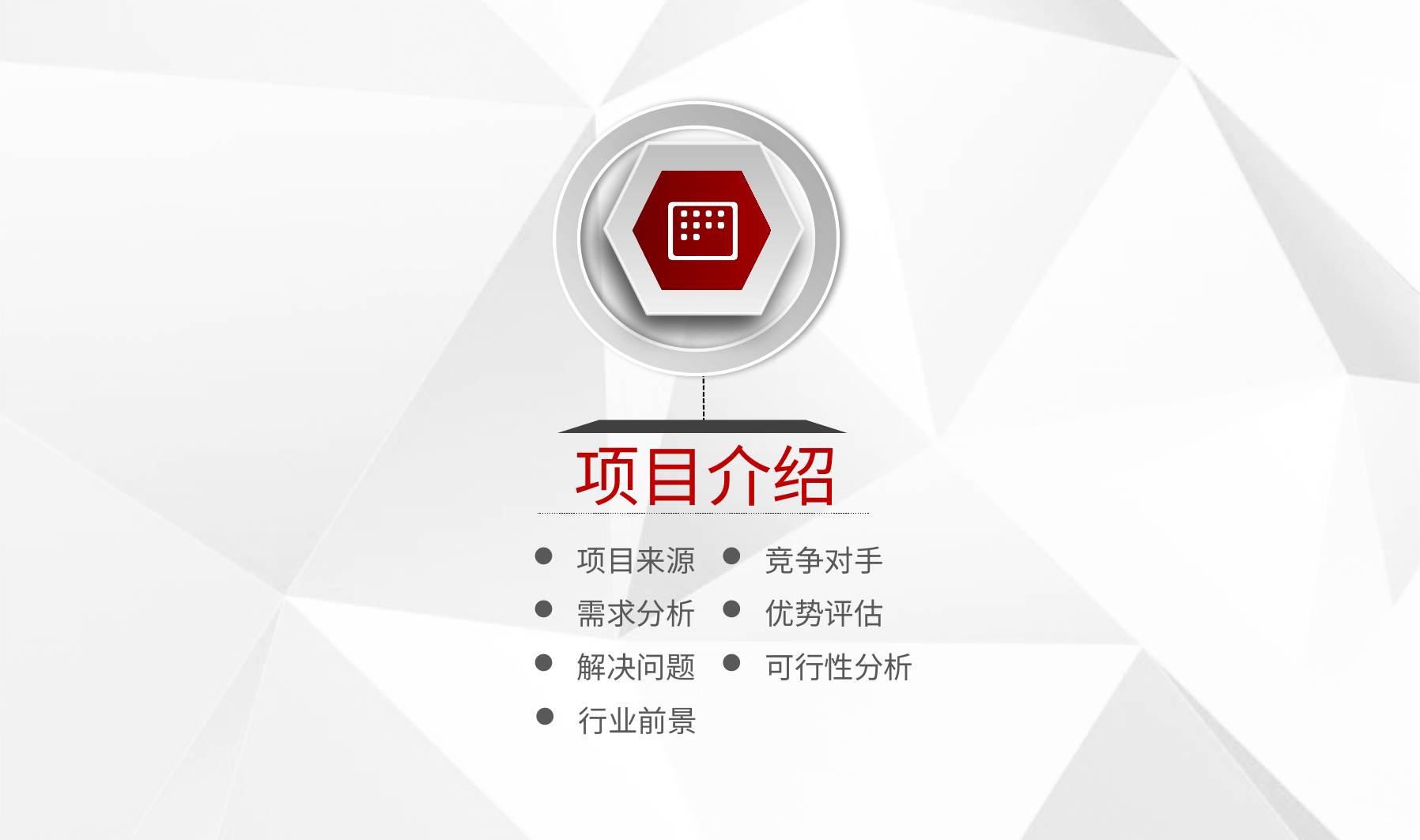

项目介绍
项目来源
竞争对手
需求分析
优势评估
解决问题
可行性分析
行业前景